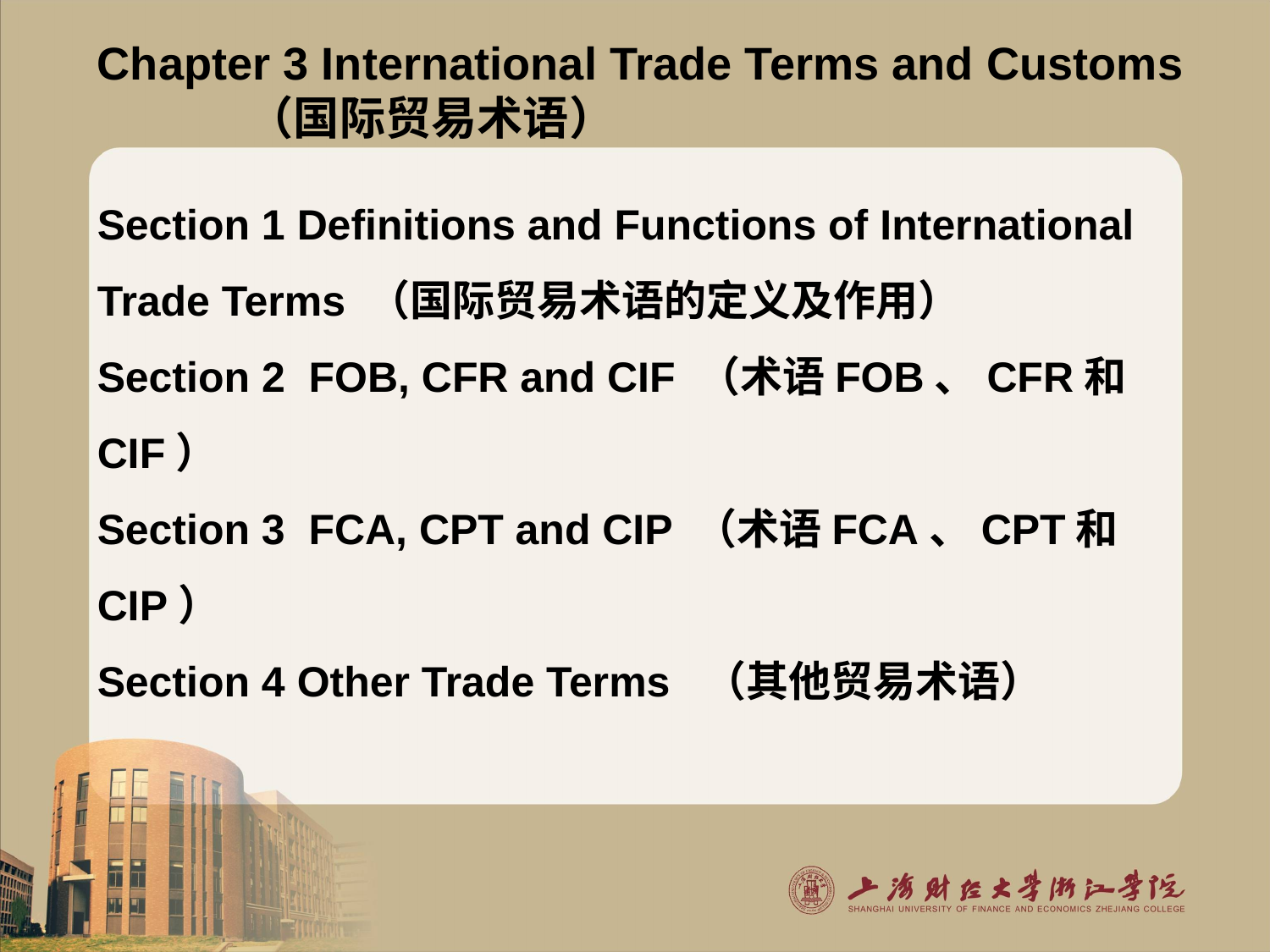

# Chapter 3 International Trade Terms and Customs （国际贸易术语）
Section 1 Definitions and Functions of International Trade Terms （国际贸易术语的定义及作用）
Section 2  FOB, CFR and CIF （术语FOB、CFR和CIF）
Section 3  FCA, CPT and CIP （术语FCA、CPT和CIP）
Section 4 Other Trade Terms  （其他贸易术语）